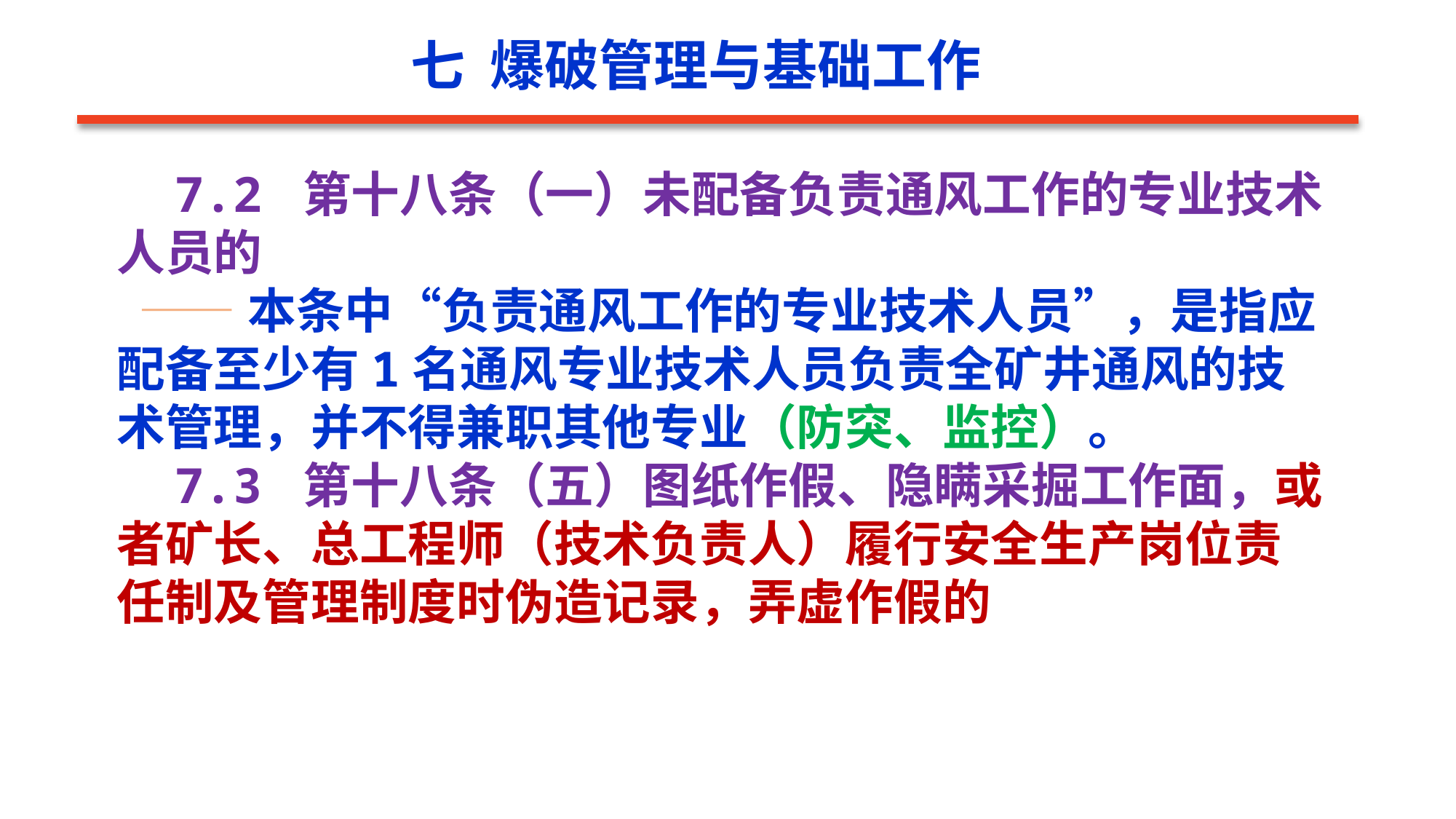

七  爆破管理与基础工作
  7.2 第十八条（一）未配备负责通风工作的专业技术人员的
  ——本条中“负责通风工作的专业技术人员”，是指应配备至少有1名通风专业技术人员负责全矿井通风的技术管理，并不得兼职其他专业（防突、监控）。
  7.3 第十八条（五）图纸作假、隐瞒采掘工作面，或者矿长、总工程师（技术负责人）履行安全生产岗位责任制及管理制度时伪造记录，弄虚作假的